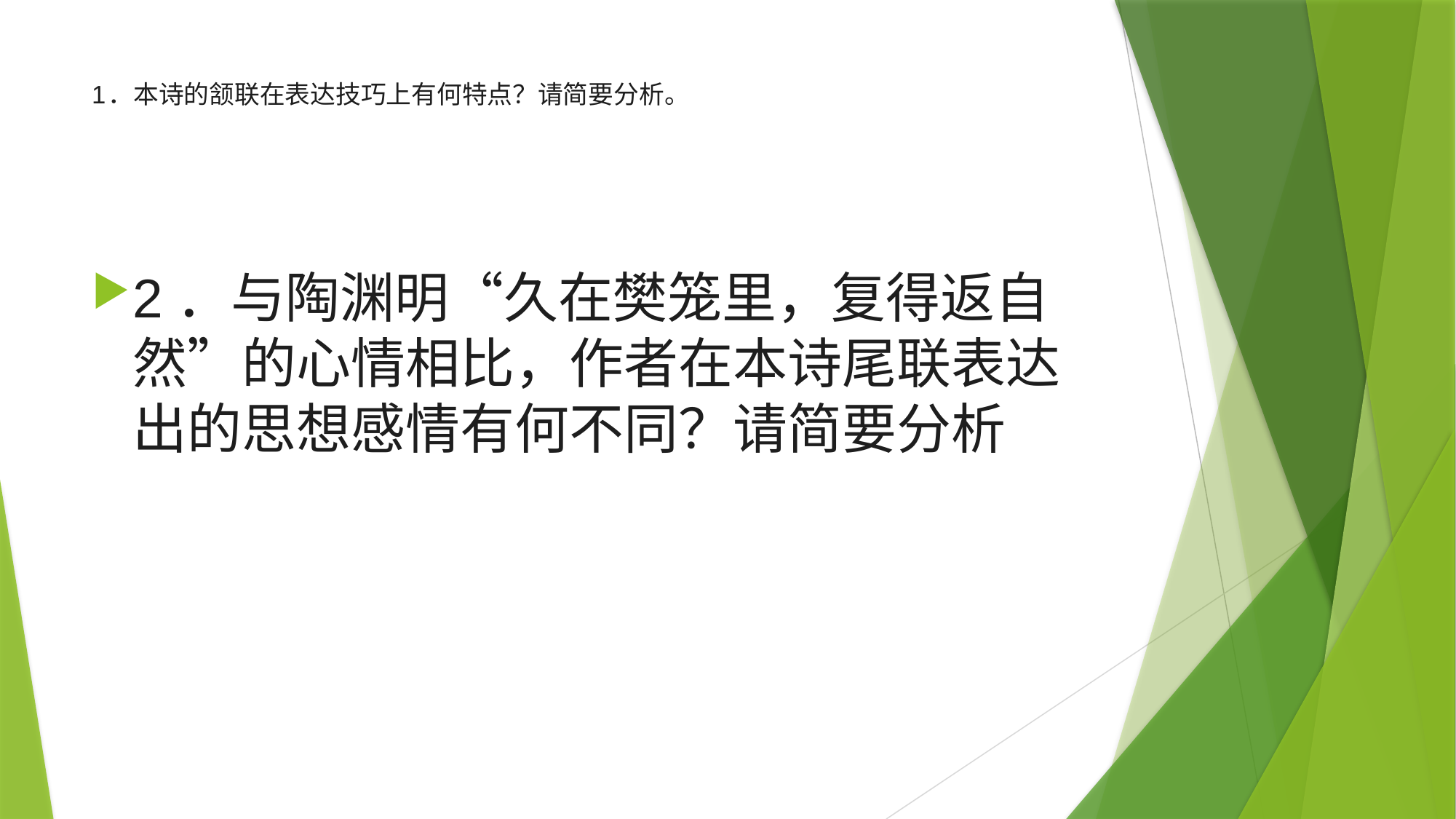

# 1．本诗的颔联在表达技巧上有何特点？请简要分析。
2．与陶渊明“久在樊笼里，复得返自然”的心情相比，作者在本诗尾联表达出的思想感情有何不同？请简要分析